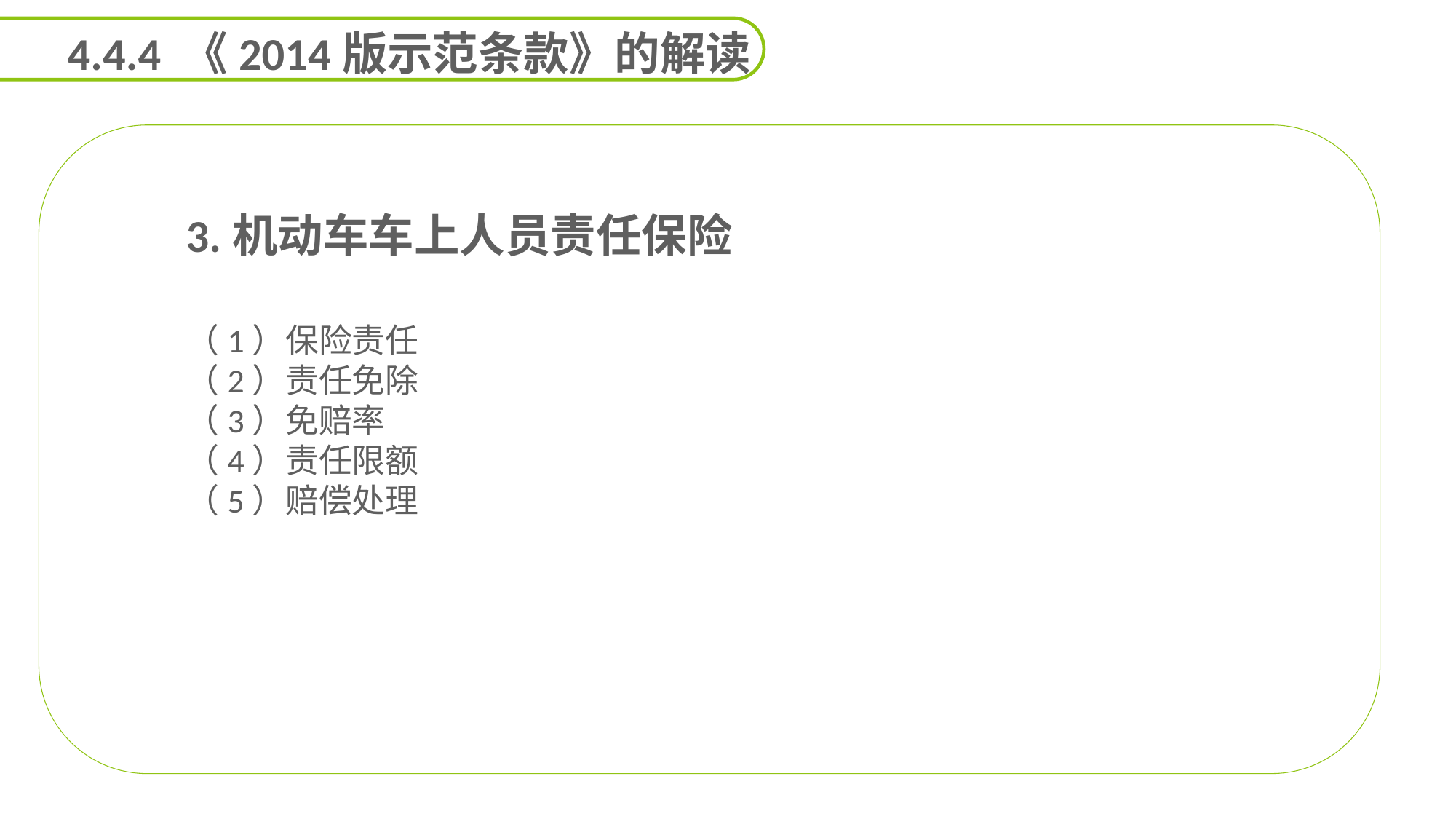

4.4.4 《2014版示范条款》的解读

3.机动车车上人员责任保险

（1）保险责任
（2）责任免除
（3）免赔率
（4）责任限额
（5）赔偿处理

能力
目标
延迟符